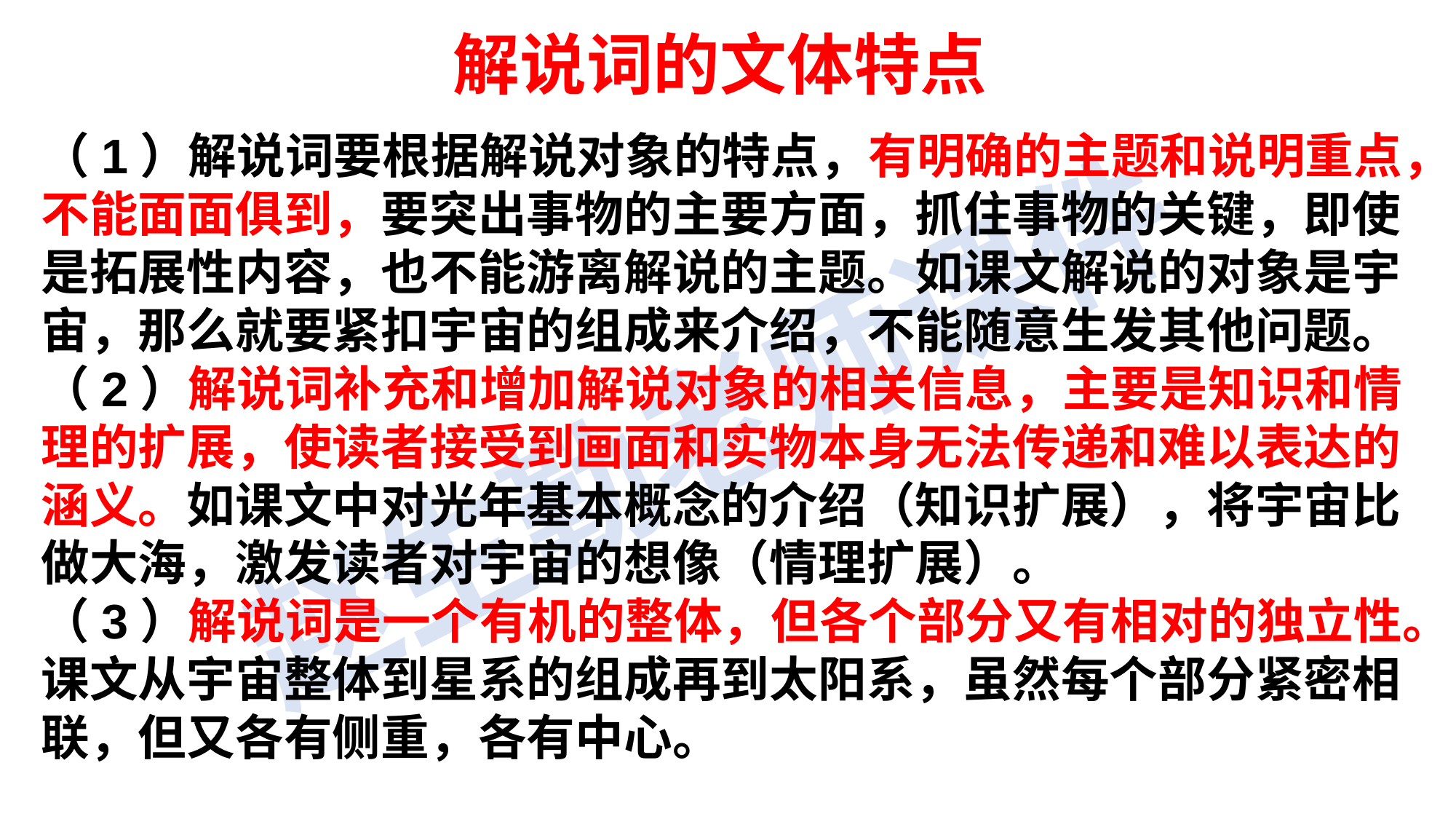

解说词的文体特点
（1）解说词要根据解说对象的特点，有明确的主题和说明重点，不能面面俱到，要突出事物的主要方面，抓住事物的关键，即使是拓展性内容，也不能游离解说的主题。如课文解说的对象是宇宙，那么就要紧扣宇宙的组成来介绍，不能随意生发其他问题。
（2）解说词补充和增加解说对象的相关信息，主要是知识和情理的扩展，使读者接受到画面和实物本身无法传递和难以表达的涵义。如课文中对光年基本概念的介绍（知识扩展），将宇宙比做大海，激发读者对宇宙的想像（情理扩展）。
（3）解说词是一个有机的整体，但各个部分又有相对的独立性。课文从宇宙整体到星系的组成再到太阳系，虽然每个部分紧密相联，但又各有侧重，各有中心。